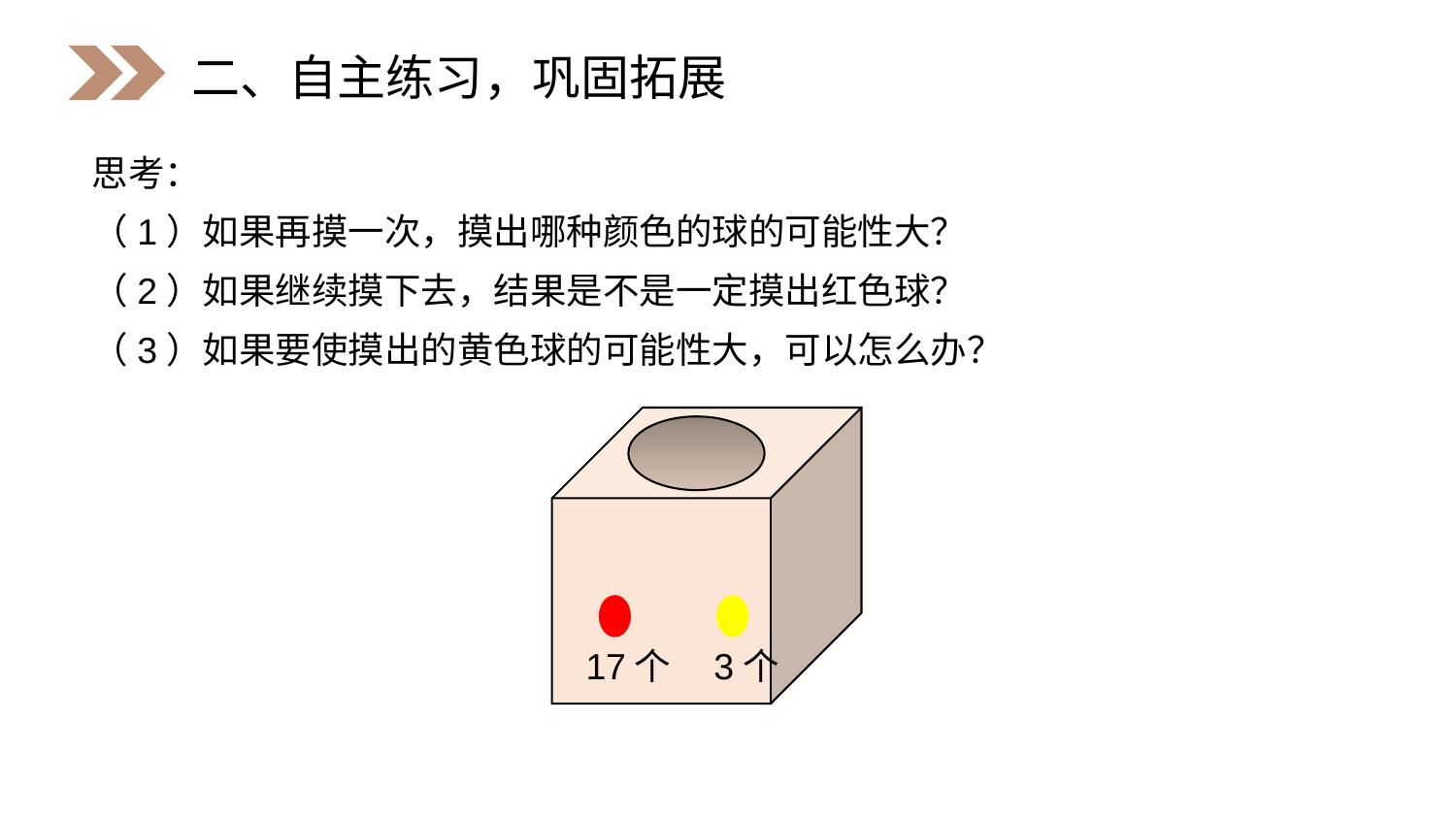

二、自主练习，巩固拓展
思考：
（1）如果再摸一次，摸出哪种颜色的球的可能性大？
（2）如果继续摸下去，结果是不是一定摸出红色球？
（3）如果要使摸出的黄色球的可能性大，可以怎么办？

3个
17个